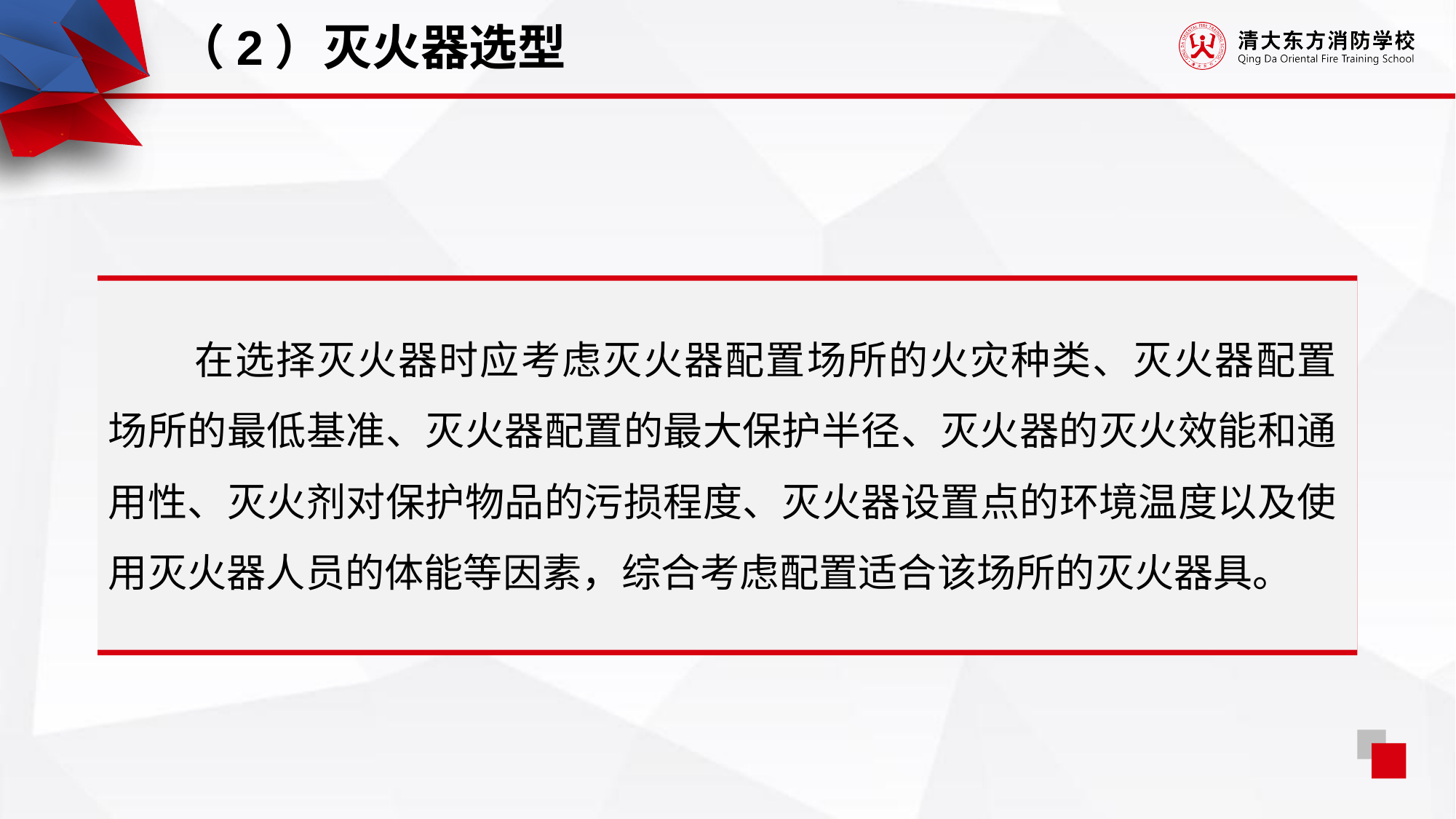

（2）灭火器选型

在选择灭火器时应考虑灭火器配置场所的火灾种类、灭火器配置场所的最低基准、灭火器配置的最大保护半径、灭火器的灭火效能和通用性、灭火剂对保护物品的污损程度、灭火器设置点的环境温度以及使用灭火器人员的体能等因素，综合考虑配置适合该场所的灭火器具。